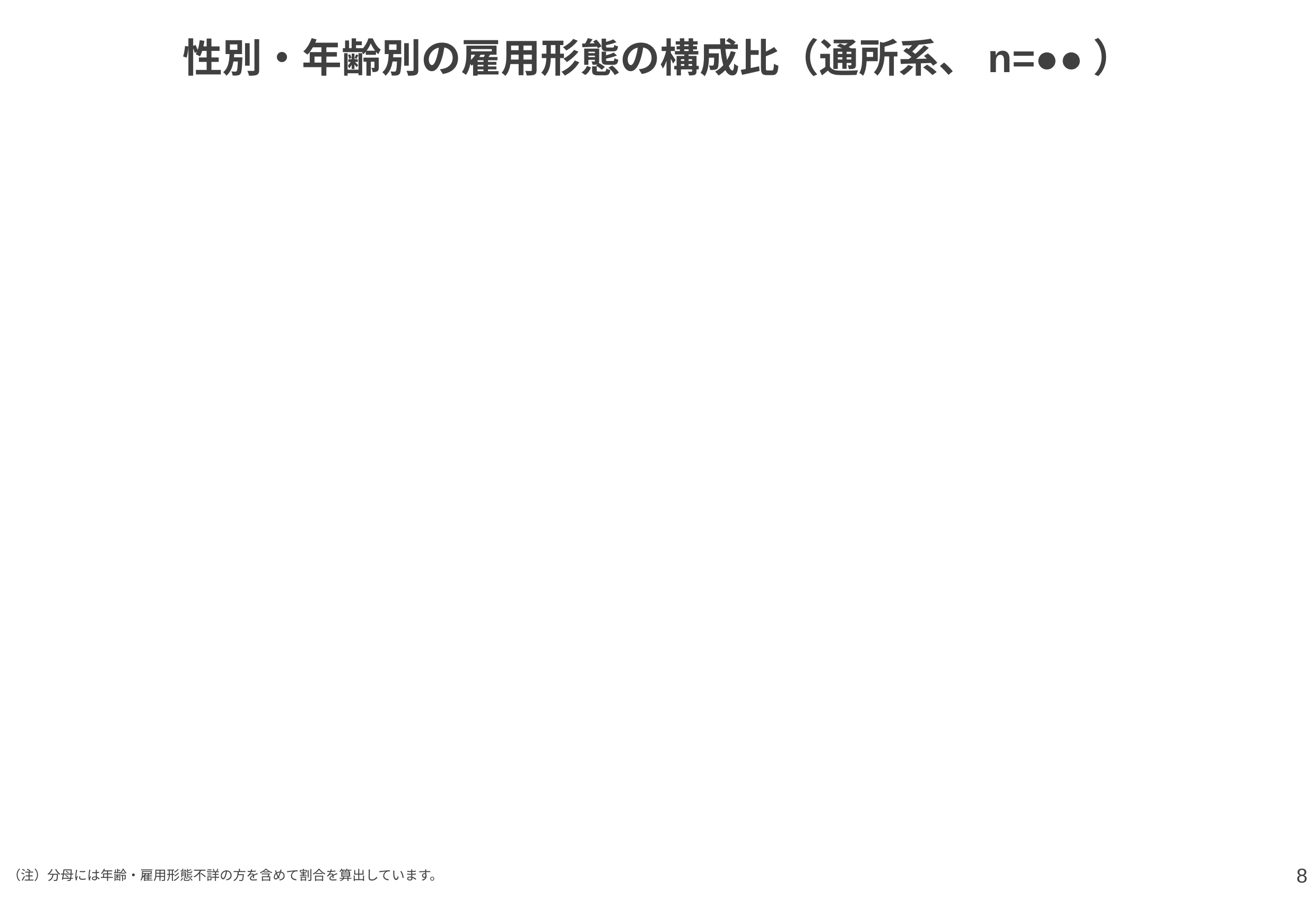

# 性別・年齢別の雇用形態の構成比（通所系、n=●●）
8
（注）分母には年齢・雇用形態不詳の方を含めて割合を算出しています。